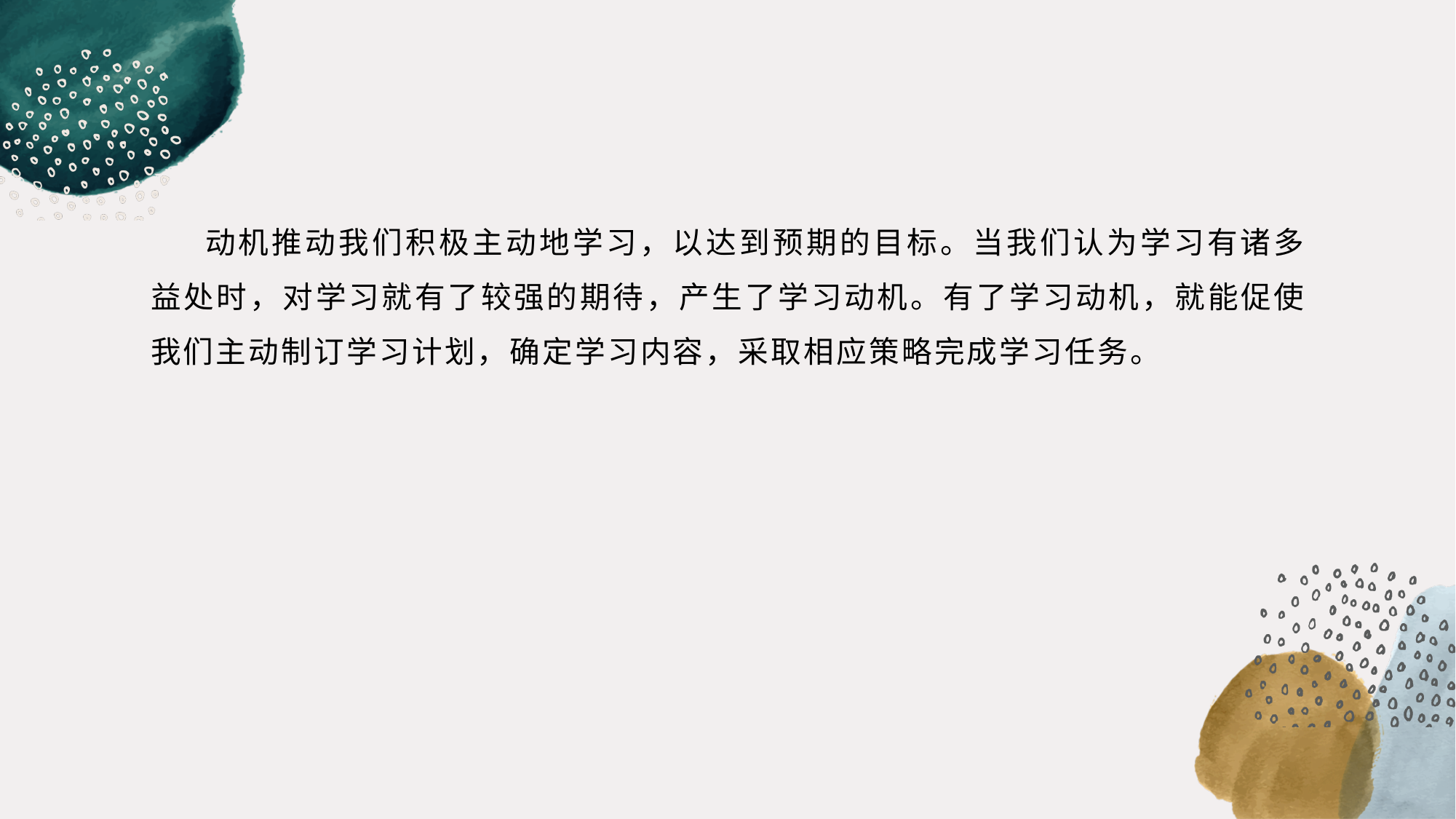

动机推动我们积极主动地学习，以达到预期的目标。当我们认为学习有诸多益处时，对学习就有了较强的期待，产生了学习动机。有了学习动机，就能促使我们主动制订学习计划，确定学习内容，采取相应策略完成学习任务。